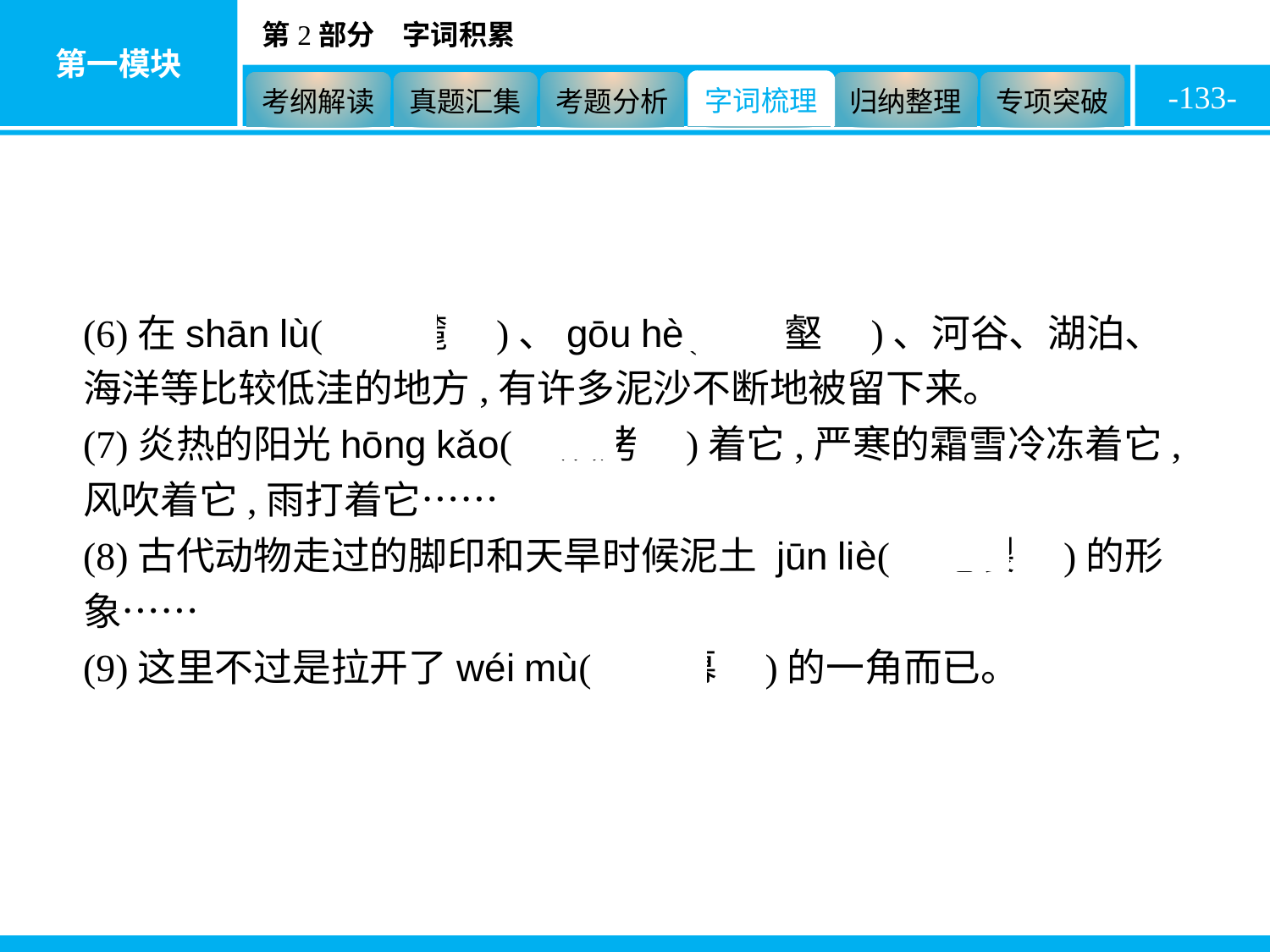

-133-
(6)在shān lù(　山麓　)、ɡōu hè(　沟壑　)、河谷、湖泊、海洋等比较低洼的地方,有许多泥沙不断地被留下来。
(7)炎热的阳光hōng kǎo(　烘烤　)着它,严寒的霜雪冷冻着它,风吹着它,雨打着它……
(8)古代动物走过的脚印和天旱时候泥土 jūn liè(　龟裂　)的形象……
(9)这里不过是拉开了wéi mù(　帷幕　)的一角而已。